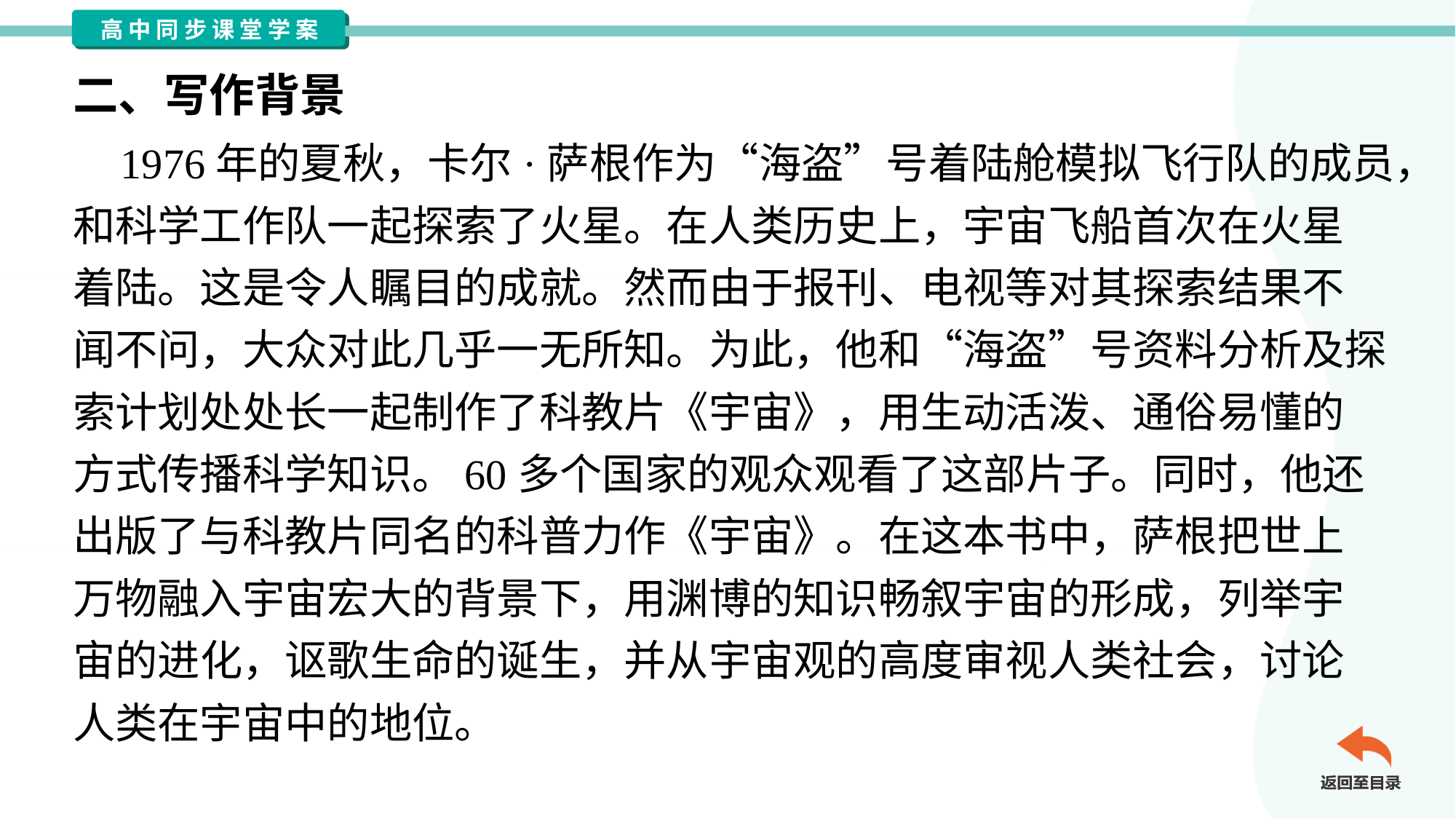

二、写作背景
    1976年的夏秋，卡尔·萨根作为“海盗”号着陆舱模拟飞行队的成员，
和科学工作队一起探索了火星。在人类历史上，宇宙飞船首次在火星
着陆。这是令人瞩目的成就。然而由于报刊、电视等对其探索结果不
闻不问，大众对此几乎一无所知。为此，他和“海盗”号资料分析及探
索计划处处长一起制作了科教片《宇宙》，用生动活泼、通俗易懂的
方式传播科学知识。60多个国家的观众观看了这部片子。同时，他还
出版了与科教片同名的科普力作《宇宙》。在这本书中，萨根把世上
万物融入宇宙宏大的背景下，用渊博的知识畅叙宇宙的形成，列举宇
宙的进化，讴歌生命的诞生，并从宇宙观的高度审视人类社会，讨论
人类在宇宙中的地位。#1